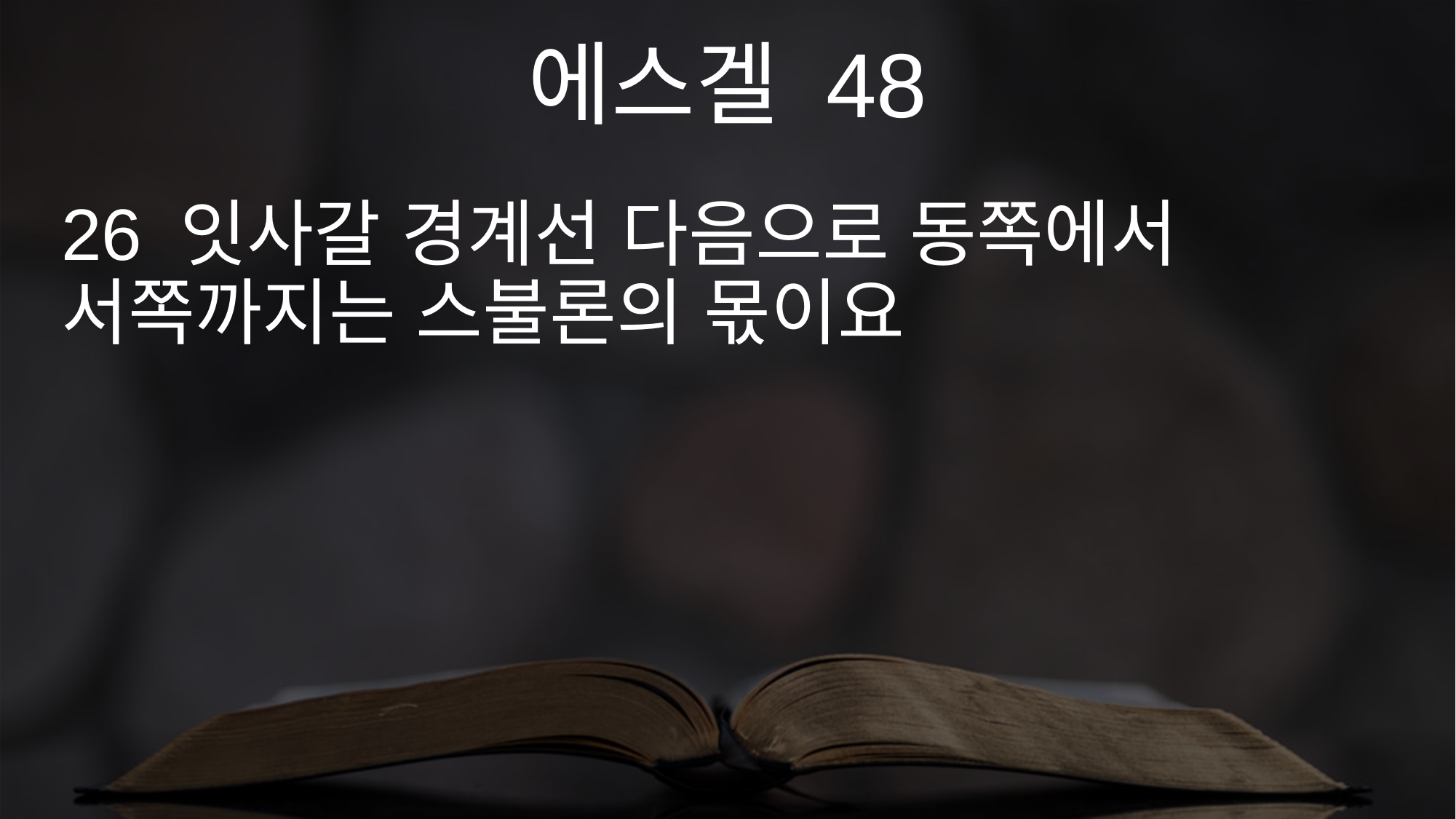

에스겔 48
26 잇사갈 경계선 다음으로 동쪽에서 서쪽까지는 스불론의 몫이요